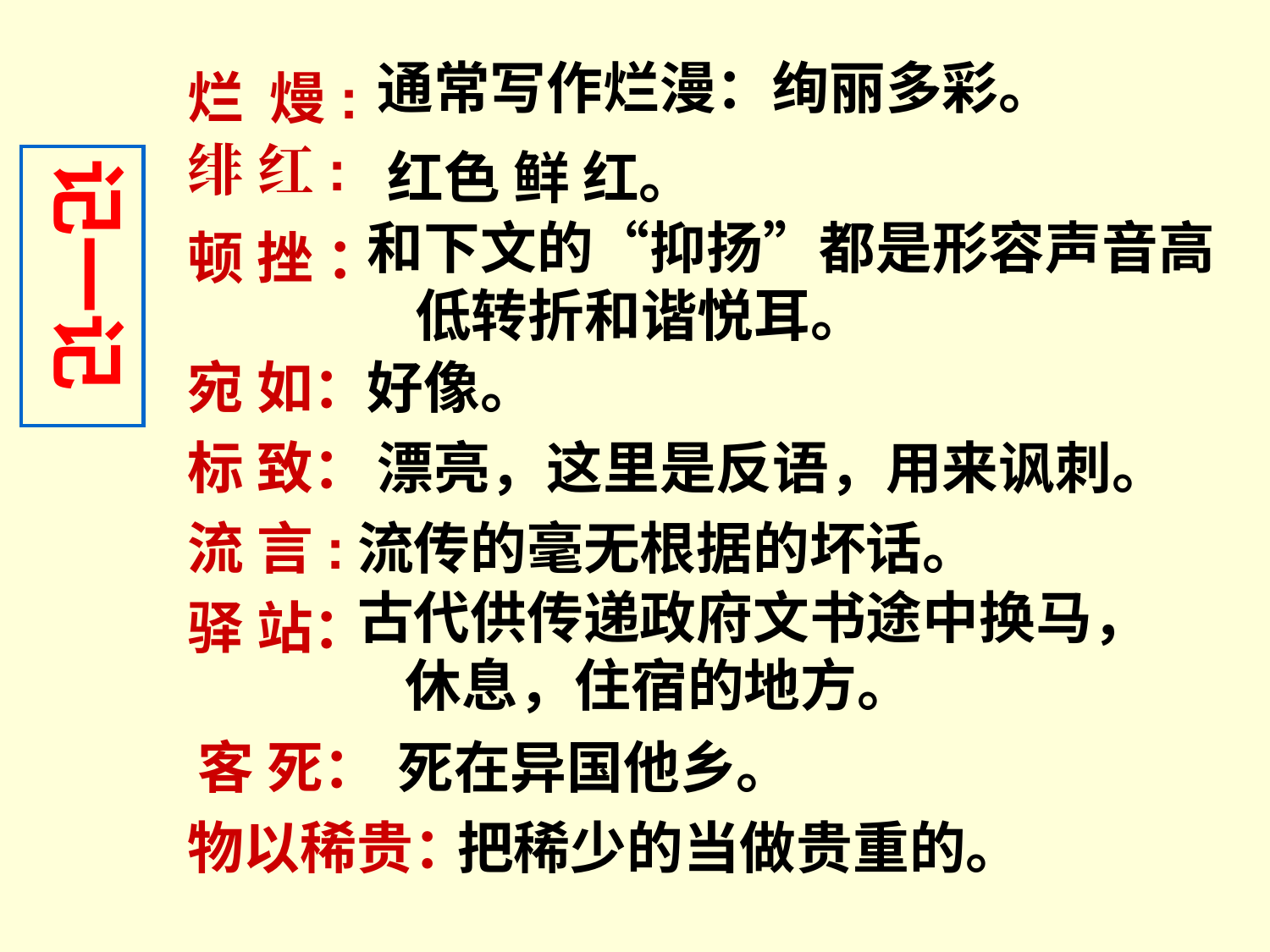

通常写作烂漫：绚丽多彩。
烂  熳:
绯 红:
红色 鲜 红。
记一记
和下文的“抑扬”都是形容声音高低转折和谐悦耳。
顿 挫 ：
宛 如：
好像。
标 致：
漂亮，这里是反语，用来讽刺。
流 言:
流传的毫无根据的坏话。
古代供传递政府文书途中换马，休息，住宿的地方。
驿 站：
客 死：
死在异国他乡。
物以稀贵：
把稀少的当做贵重的。